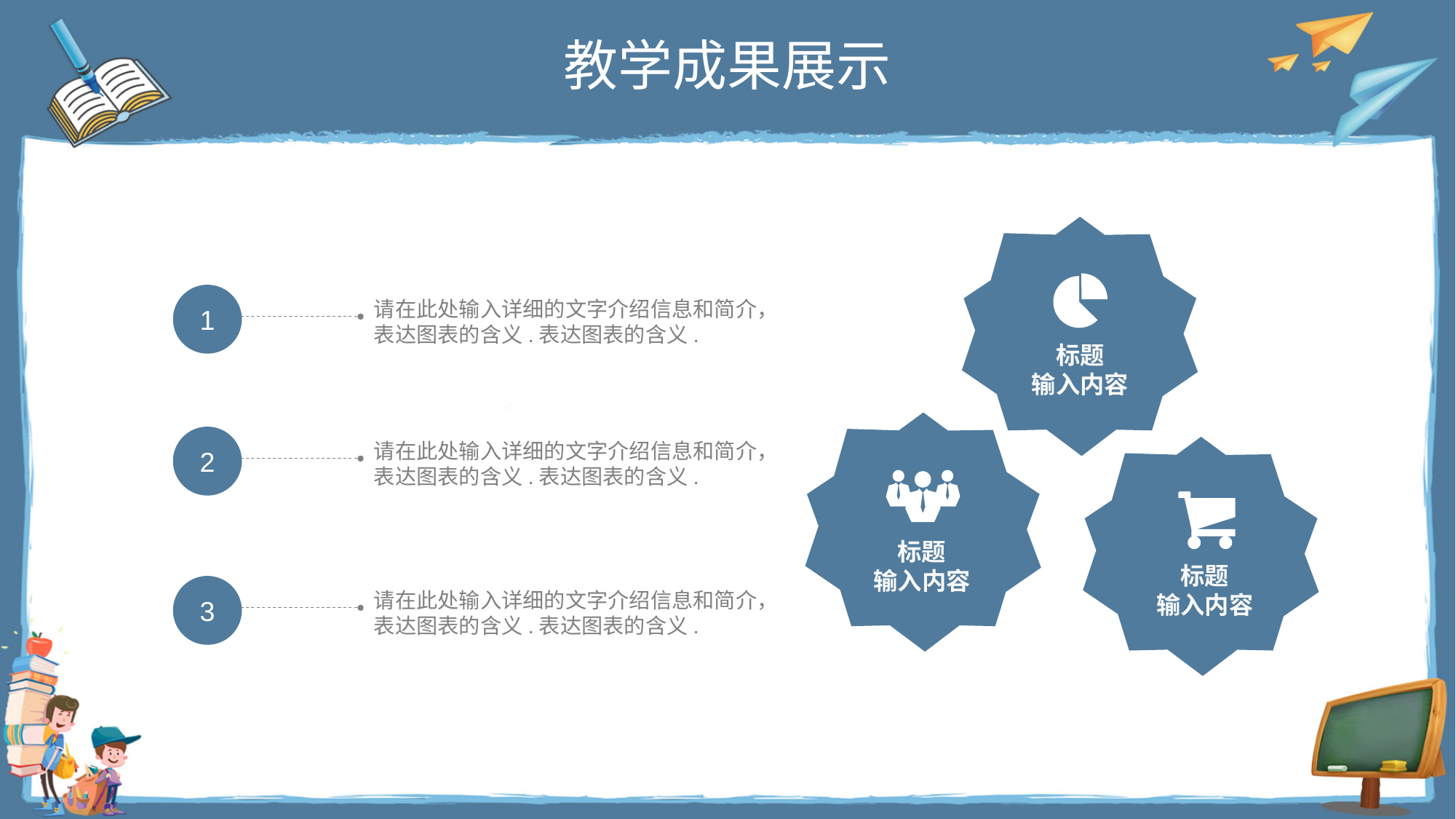

教学成果展示

标题
输入内容
1
请在此处输入详细的文字介绍信息和简介，表达图表的含义.表达图表的含义.

标题
输入内容
2

标题
输入内容
请在此处输入详细的文字介绍信息和简介，表达图表的含义.表达图表的含义.

3
请在此处输入详细的文字介绍信息和简介，表达图表的含义.表达图表的含义.